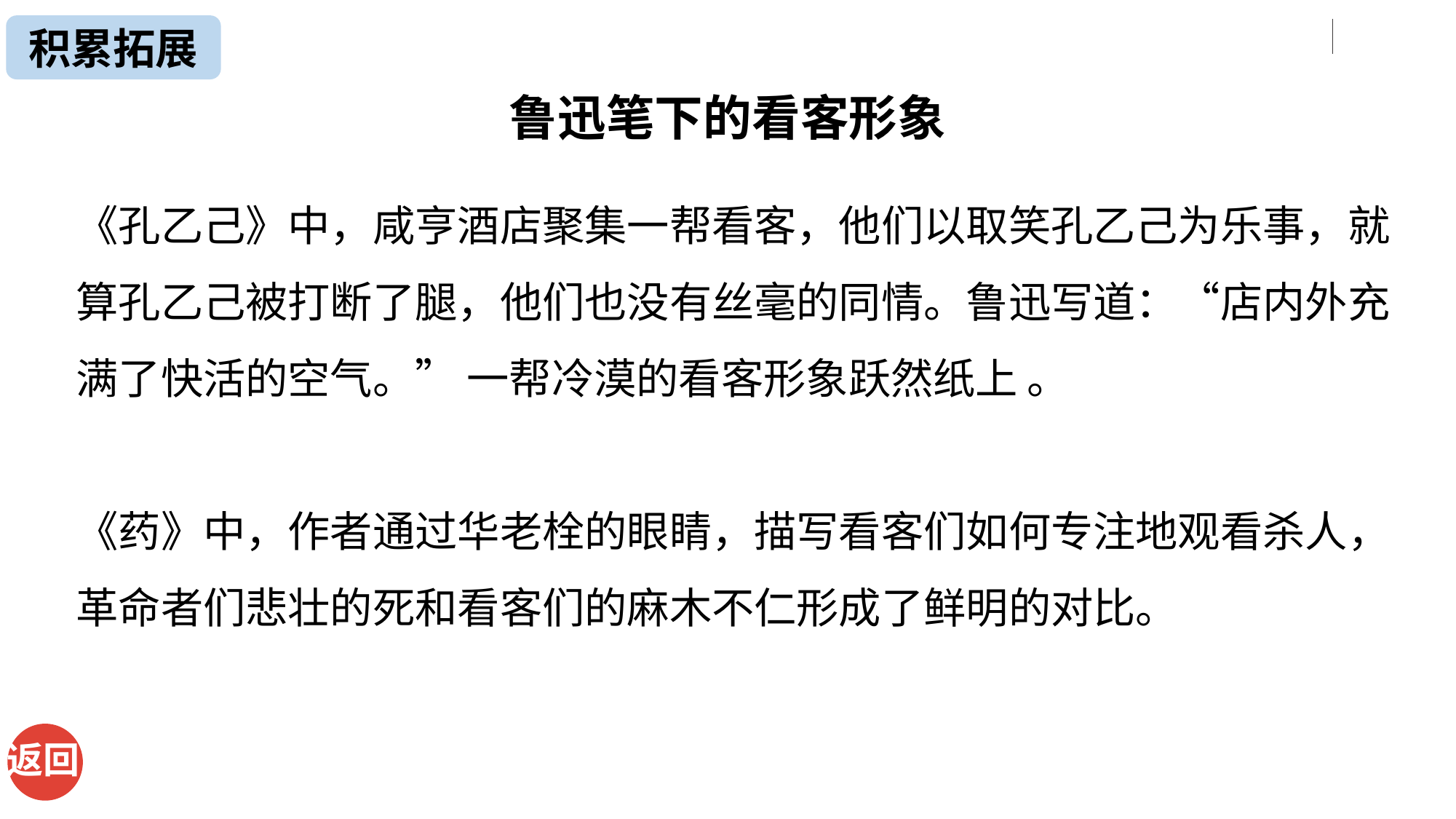

积累拓展
鲁迅笔下的看客形象
《孔乙己》中，咸亨酒店聚集一帮看客，他们以取笑孔乙己为乐事，就算孔乙己被打断了腿，他们也没有丝毫的同情。鲁迅写道：“店内外充满了快活的空气。” 一帮冷漠的看客形象跃然纸上 。

《药》中，作者通过华老栓的眼睛，描写看客们如何专注地观看杀人，革命者们悲壮的死和看客们的麻木不仁形成了鲜明的对比。

返回